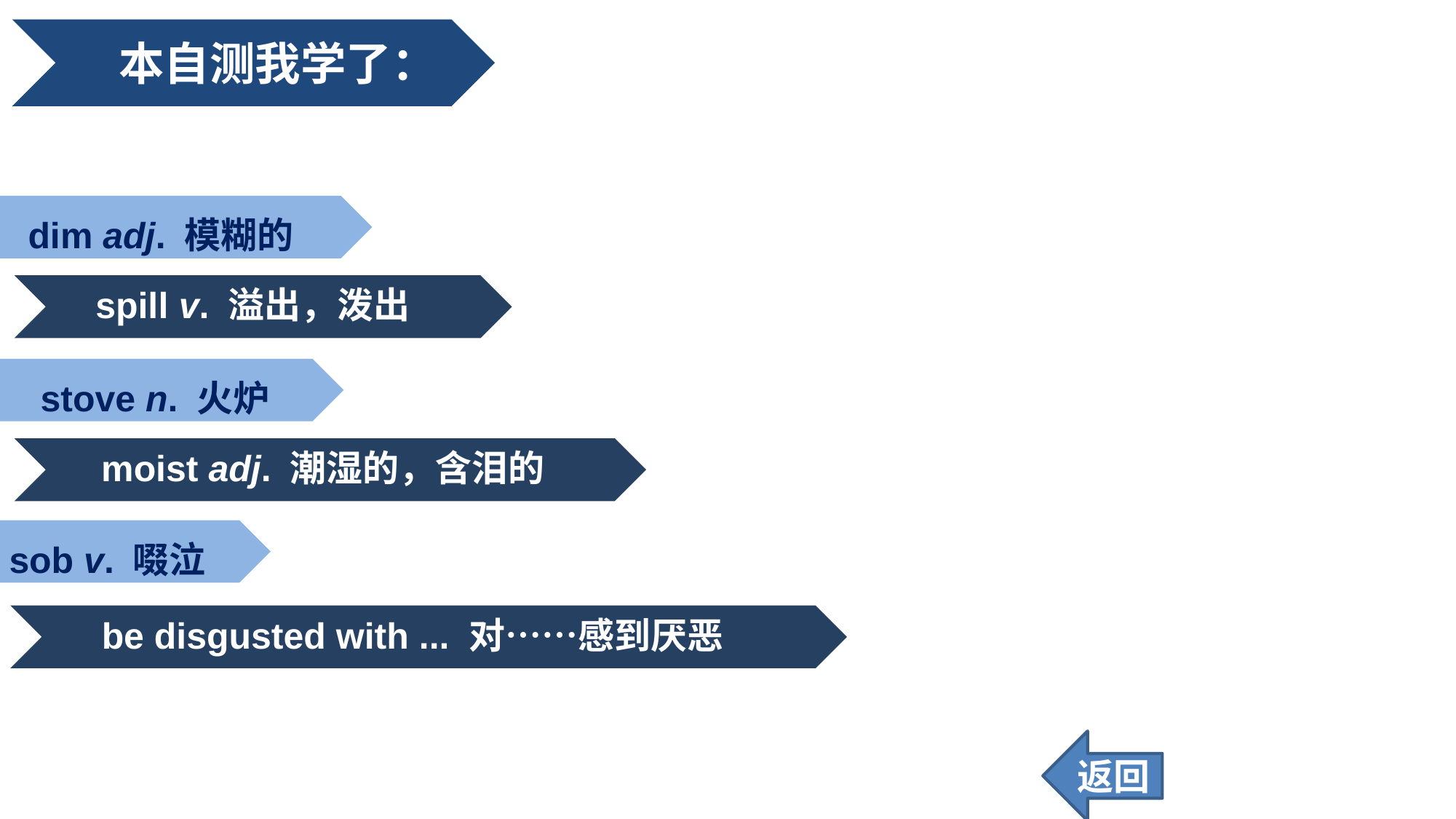

本自测我学了：
dim adj. 模糊的

spill v. 溢出，泼出
stove n. 火炉

moist adj. 潮湿的，含泪的
sob v. 啜泣

be disgusted with ... 对……感到厌恶
返回
39